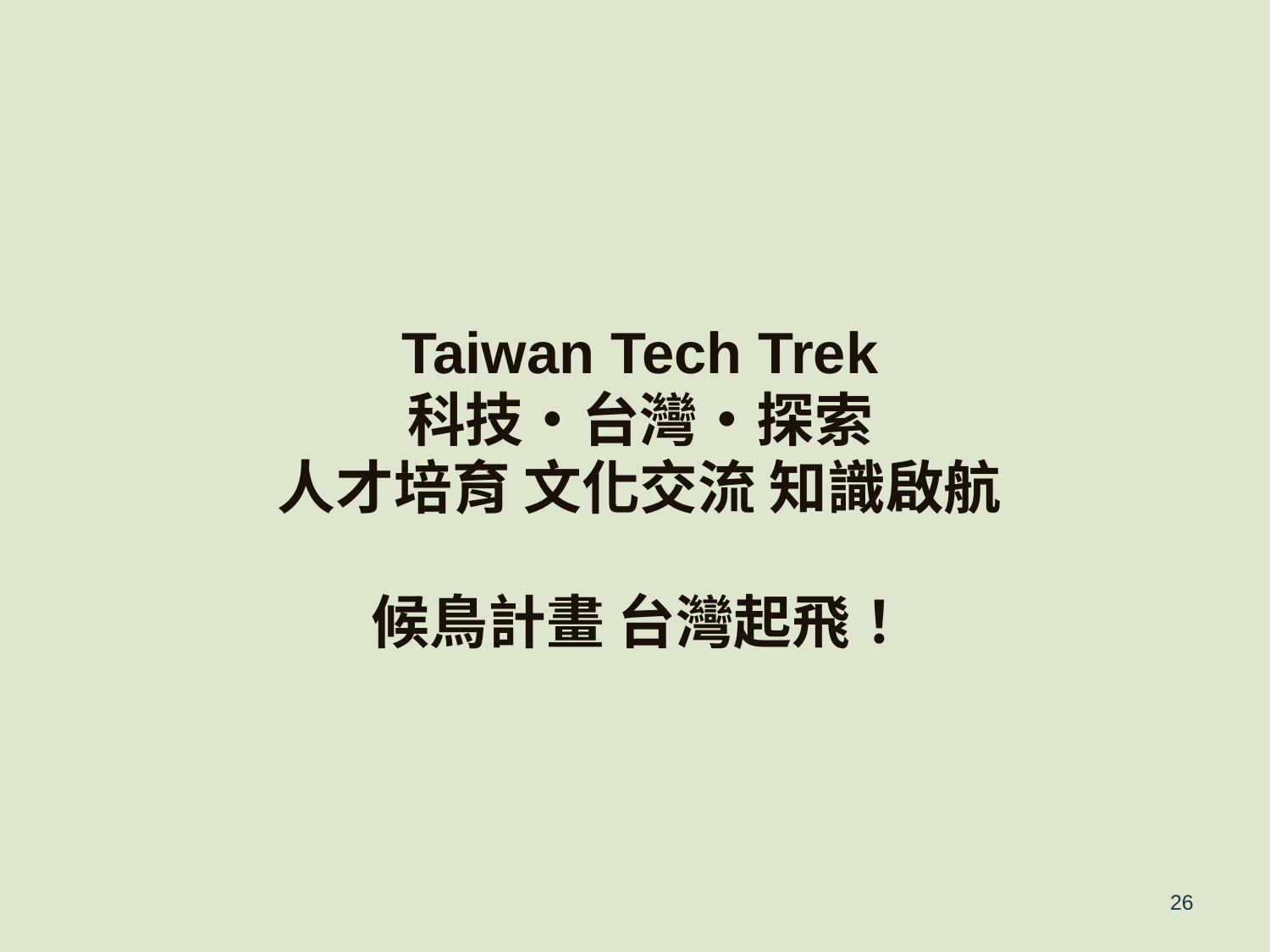

Taiwan Tech Trek
科技‧台灣‧探索
人才培育 文化交流 知識啟航

候鳥計畫 台灣起飛！
26